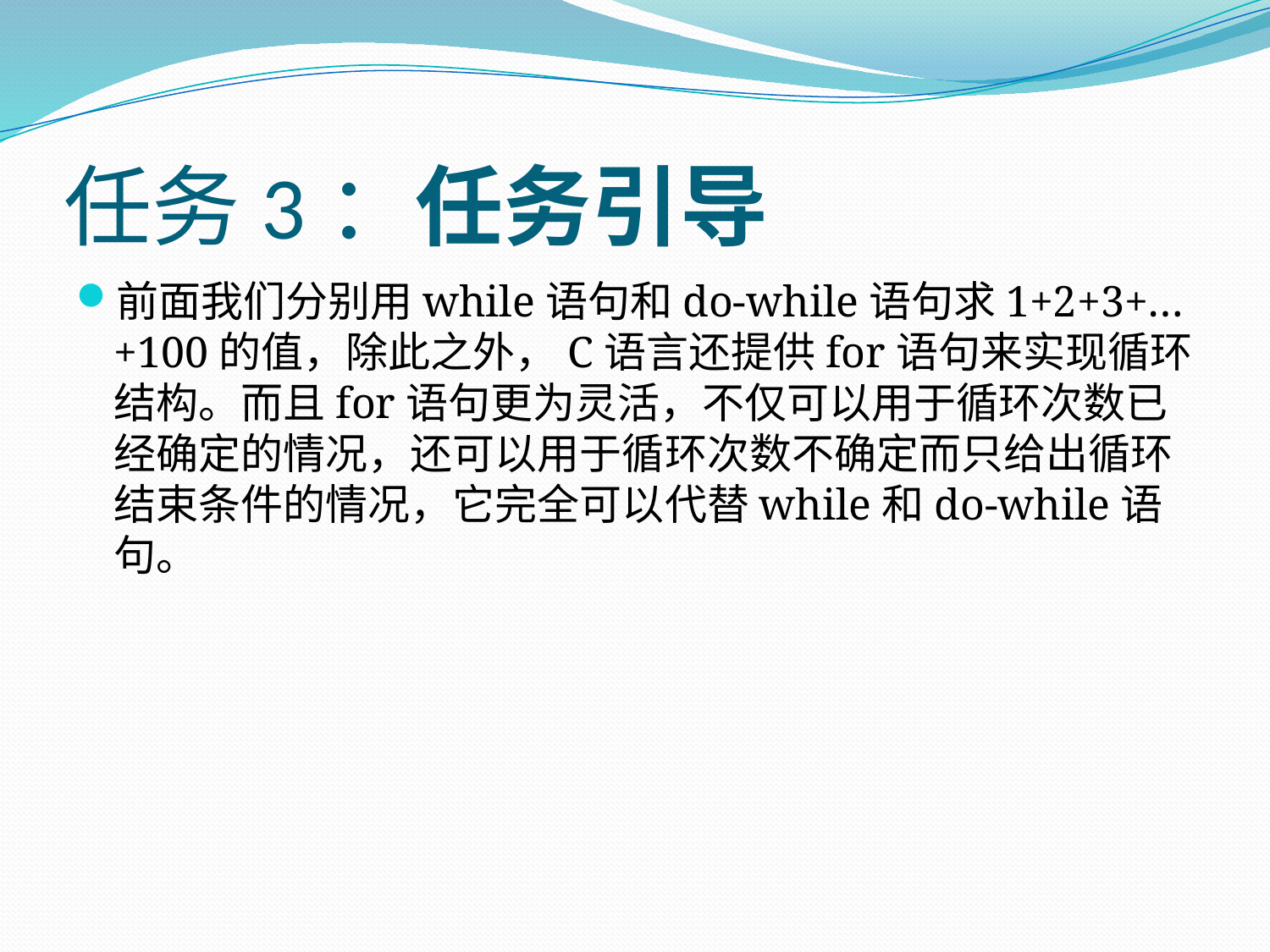

# 任务3：任务引导
前面我们分别用while语句和do-while语句求1+2+3+…+100的值，除此之外，C语言还提供for语句来实现循环结构。而且for语句更为灵活，不仅可以用于循环次数已经确定的情况，还可以用于循环次数不确定而只给出循环结束条件的情况，它完全可以代替while和do-while语句。